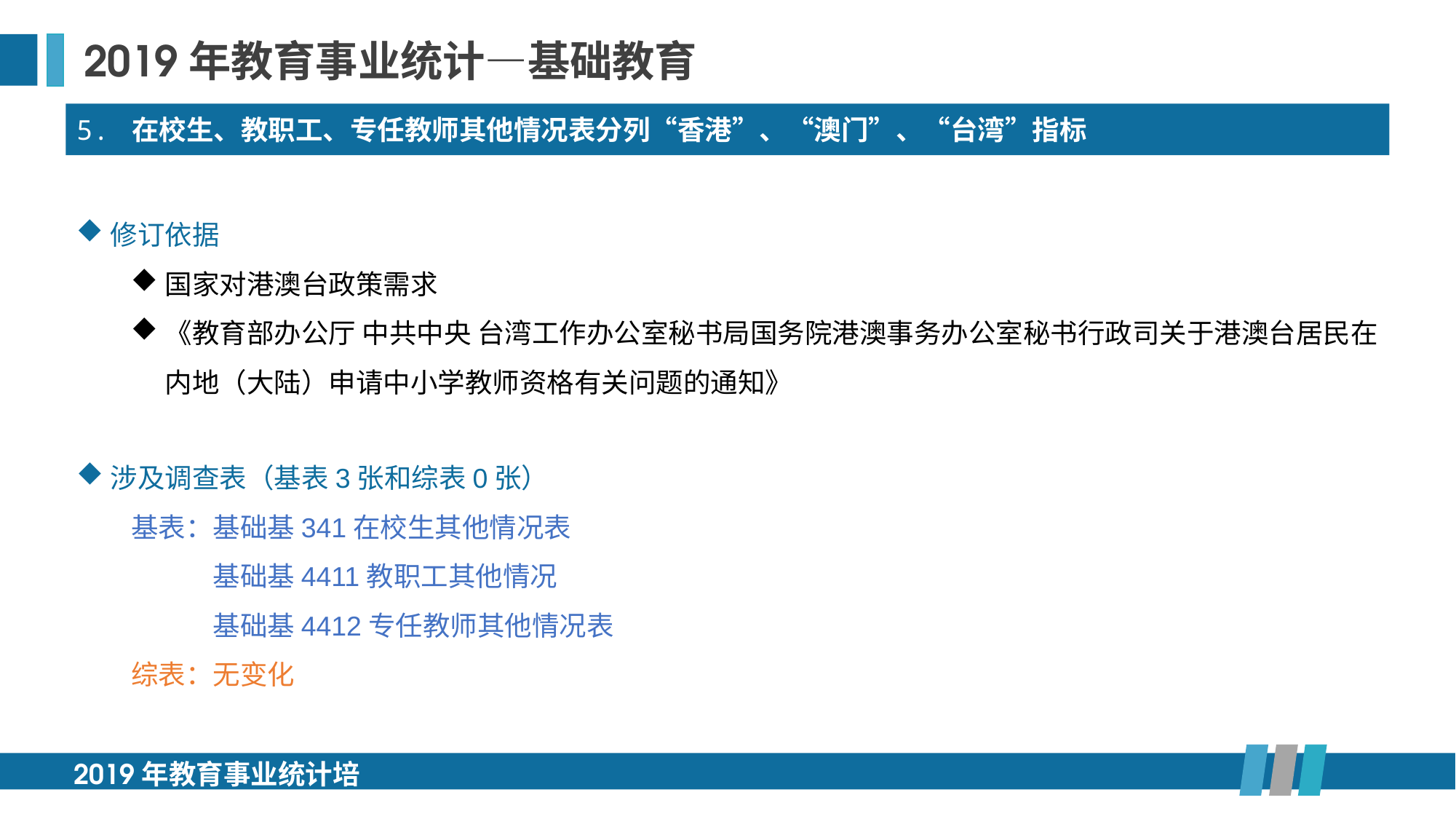

2019年教育事业统计—基础教育

5. 在校生、教职工、专任教师其他情况表分列“香港”、“澳门”、“台湾”指标
修订依据
国家对港澳台政策需求
《教育部办公厅 中共中央 台湾工作办公室秘书局国务院港澳事务办公室秘书行政司关于港澳台居民在内地（大陆）申请中小学教师资格有关问题的通知》
涉及调查表（基表3张和综表0张）
基表：基础基341在校生其他情况表
基表：基础基4411教职工其他情况
基表：基础基4412专任教师其他情况表
综表：无变化

2019年教育事业统计培训